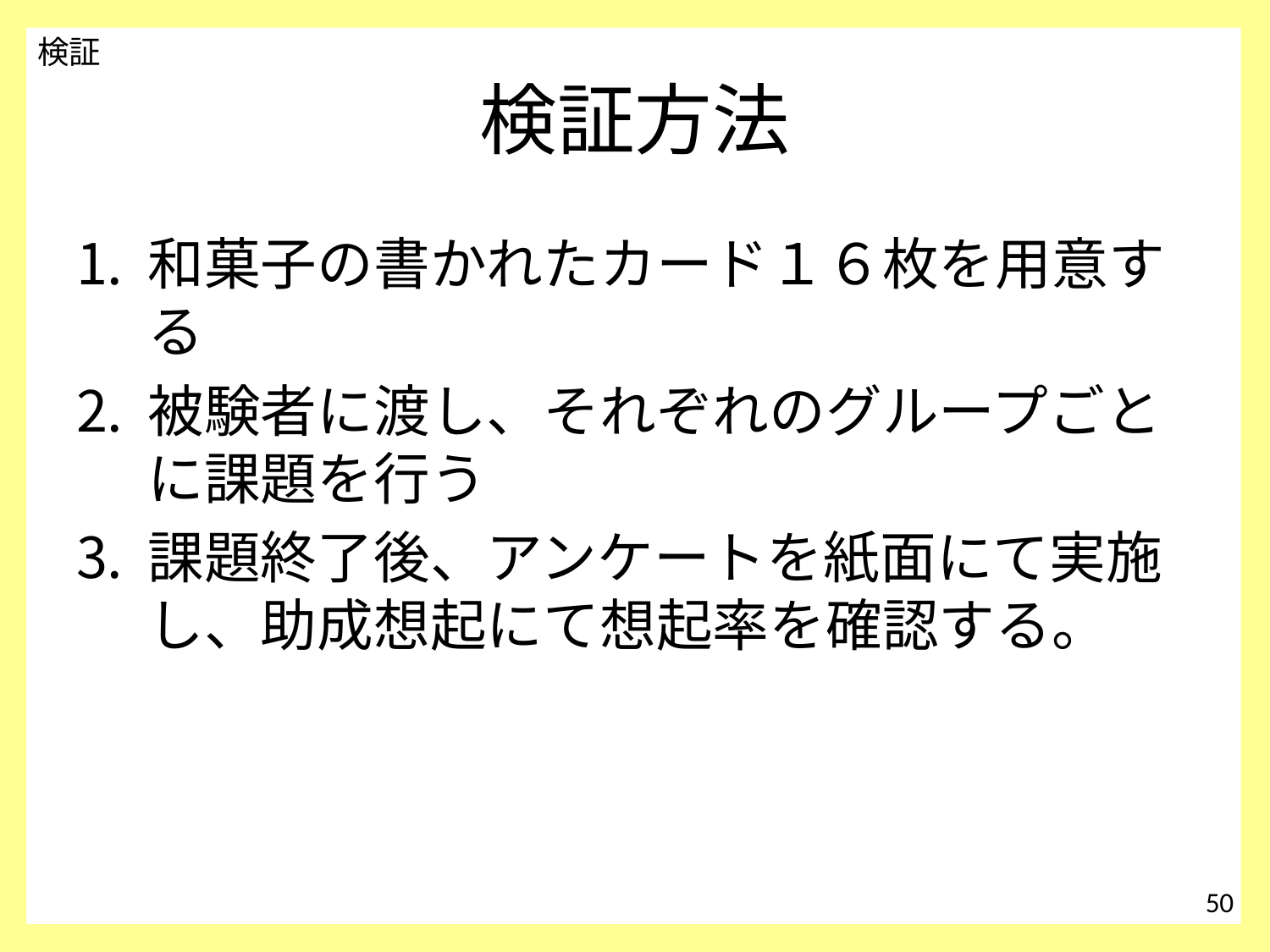

検証
# 検証方法
和菓子の書かれたカード１６枚を用意する
被験者に渡し、それぞれのグループごとに課題を行う
課題終了後、アンケートを紙面にて実施し、助成想起にて想起率を確認する。
50